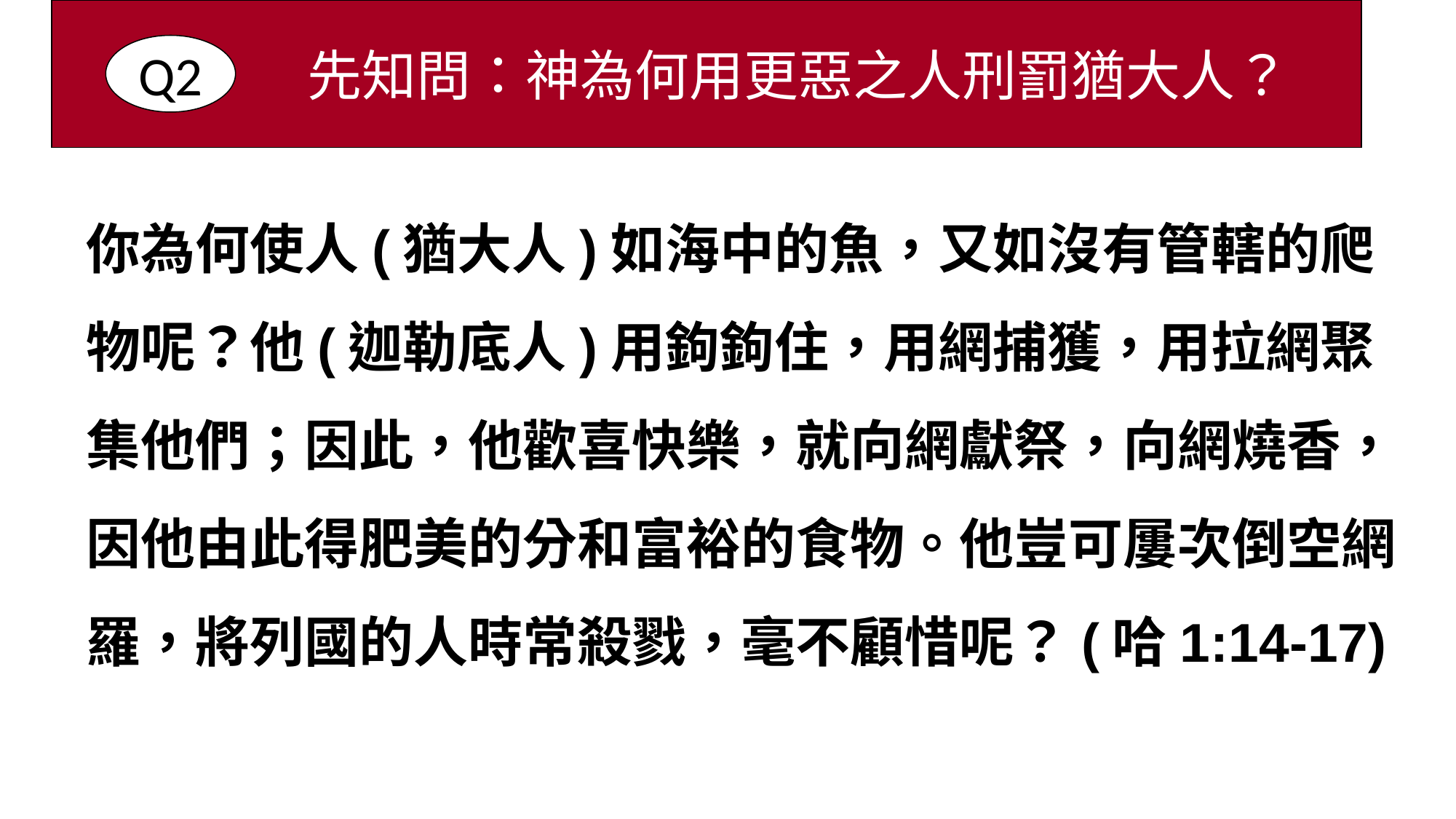

先知問：神為何用更惡之人刑罰猶大人？
Q2
你為何使人(猶大人)如海中的魚，又如沒有管轄的爬物呢？他(迦勒底人)用鉤鉤住，用網捕獲，用拉網聚集他們；因此，他歡喜快樂，就向網獻祭，向網燒香，因他由此得肥美的分和富裕的食物。他豈可屢次倒空網羅，將列國的人時常殺戮，毫不顧惜呢？(哈1:14-17)